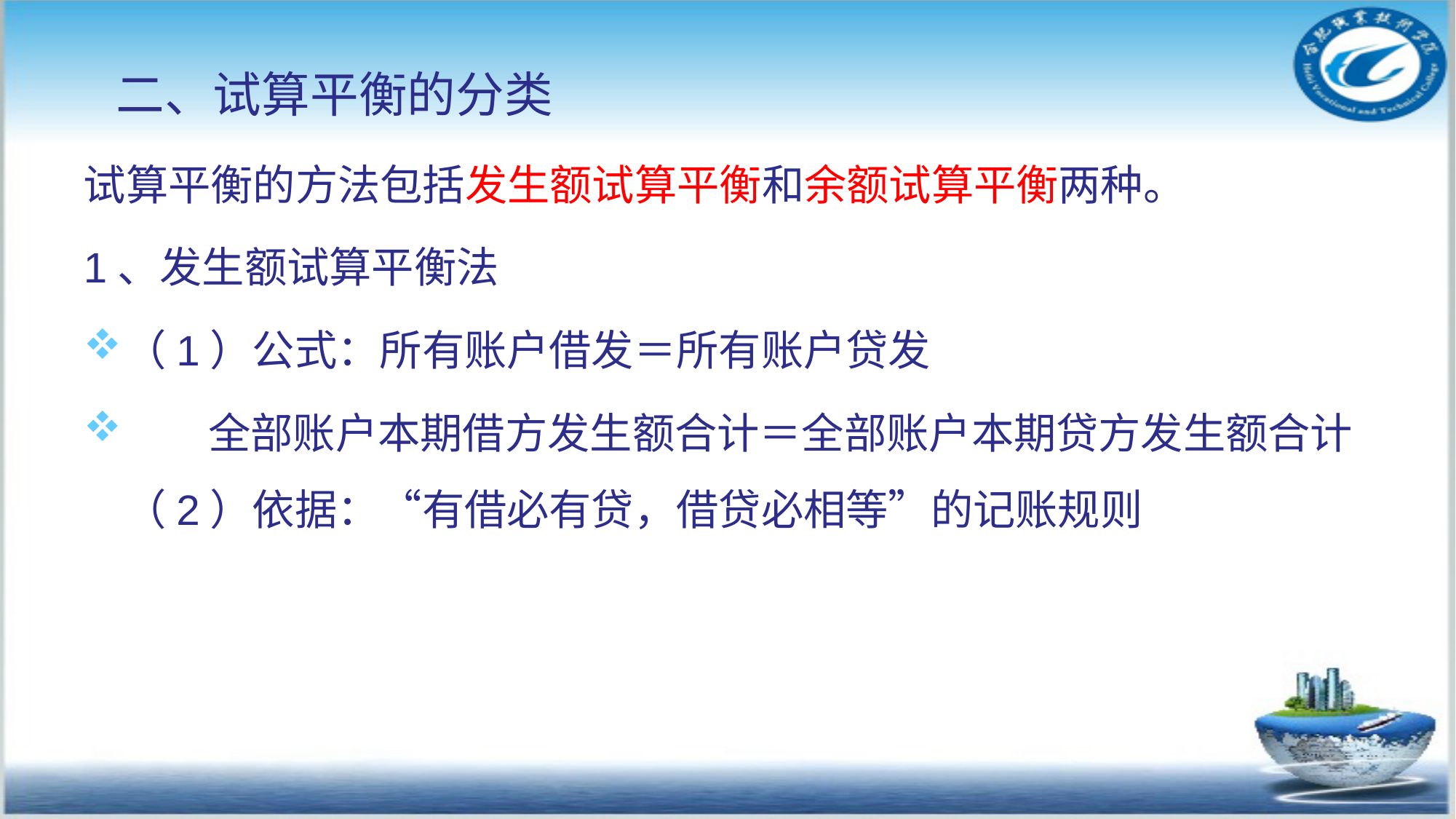

二、试算平衡的分类
试算平衡的方法包括发生额试算平衡和余额试算平衡两种。
1、发生额试算平衡法
（1）公式：所有账户借发＝所有账户贷发
　　全部账户本期借方发生额合计＝全部账户本期贷方发生额合计（2）依据：“有借必有贷，借贷必相等”的记账规则

6